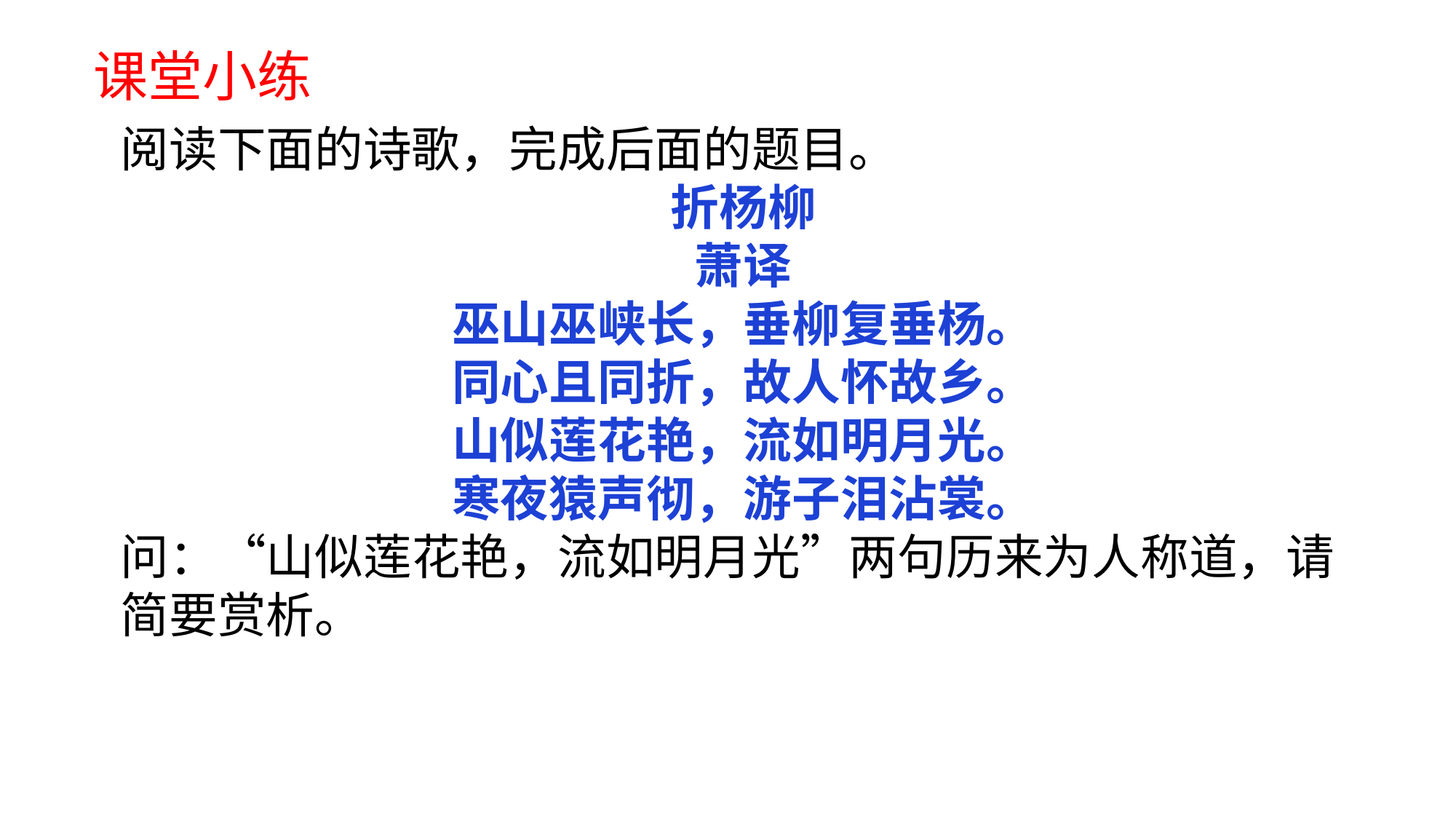

课堂小练
阅读下面的诗歌，完成后面的题目。
折杨柳
萧译
巫山巫峡长，垂柳复垂杨。
同心且同折，故人怀故乡。
山似莲花艳，流如明月光。
寒夜猿声彻，游子泪沾裳。
问：“山似莲花艳，流如明月光”两句历来为人称道，请简要赏析。